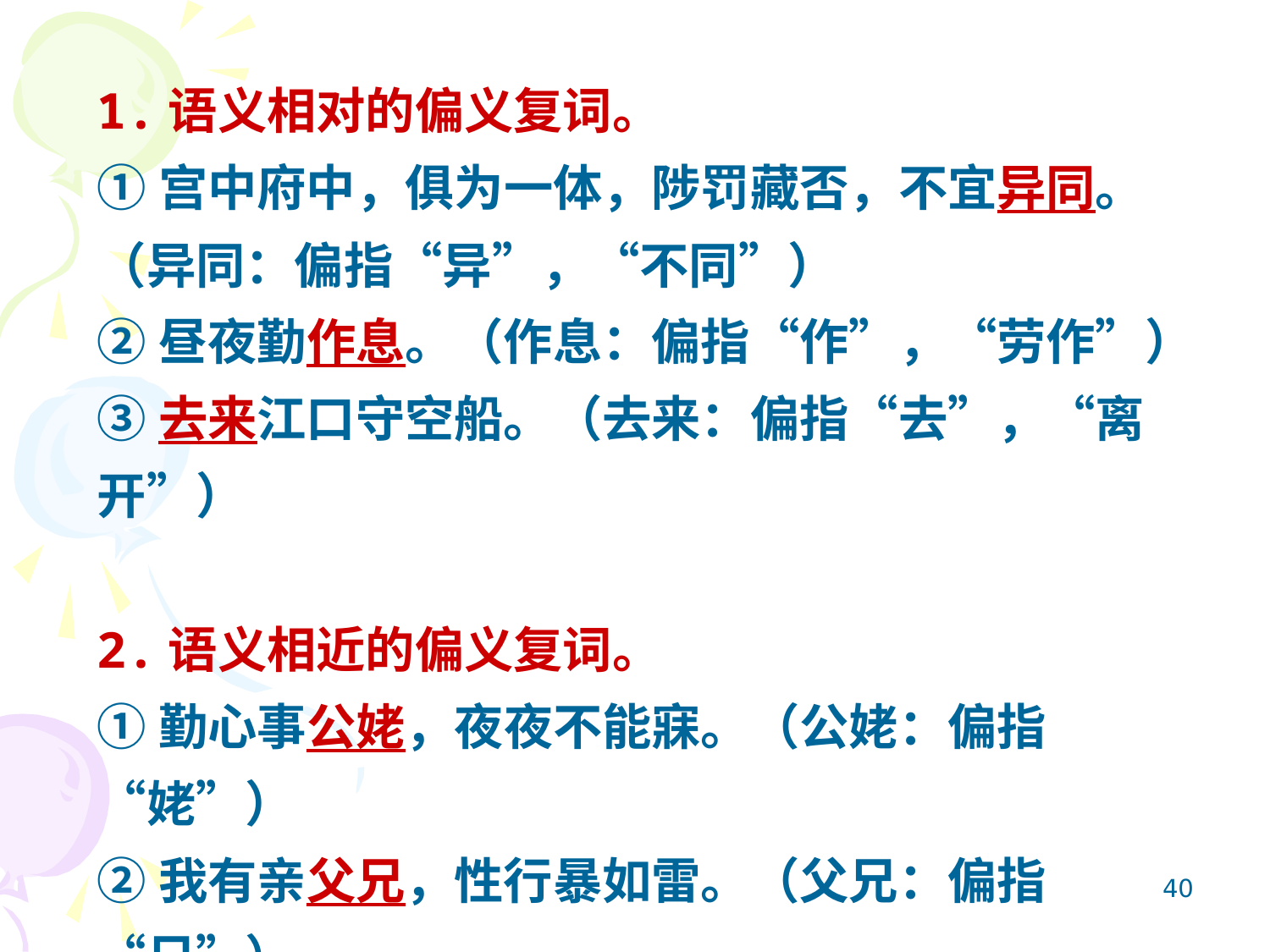

1.语义相对的偏义复词。
①宫中府中，俱为一体，陟罚藏否，不宜异同。（异同：偏指“异”，“不同”）
②昼夜勤作息。（作息：偏指“作”，“劳作”）
③去来江口守空船。（去来：偏指“去”，“离开”）

2.语义相近的偏义复词。
①勤心事公姥，夜夜不能寐。（公姥：偏指“姥”）
②我有亲父兄，性行暴如雷。（父兄：偏指“兄”）
40